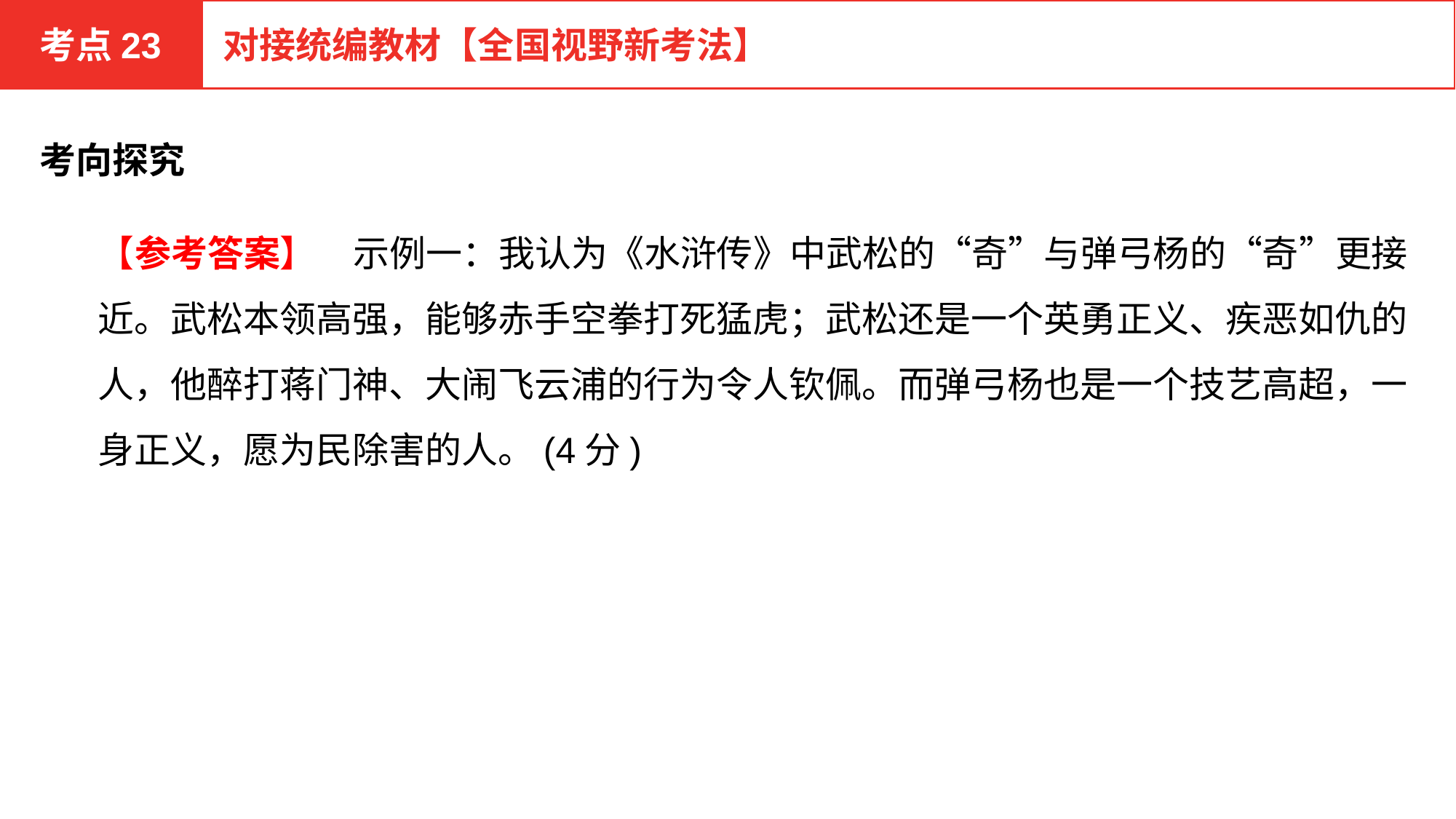

考点23
对接统编教材【全国视野新考法】
考向探究

【参考答案】　示例一：我认为《水浒传》中武松的“奇”与弹弓杨的“奇”更接近。武松本领高强，能够赤手空拳打死猛虎；武松还是一个英勇正义、疾恶如仇的人，他醉打蒋门神、大闹飞云浦的行为令人钦佩。而弹弓杨也是一个技艺高超，一身正义，愿为民除害的人。(4分)